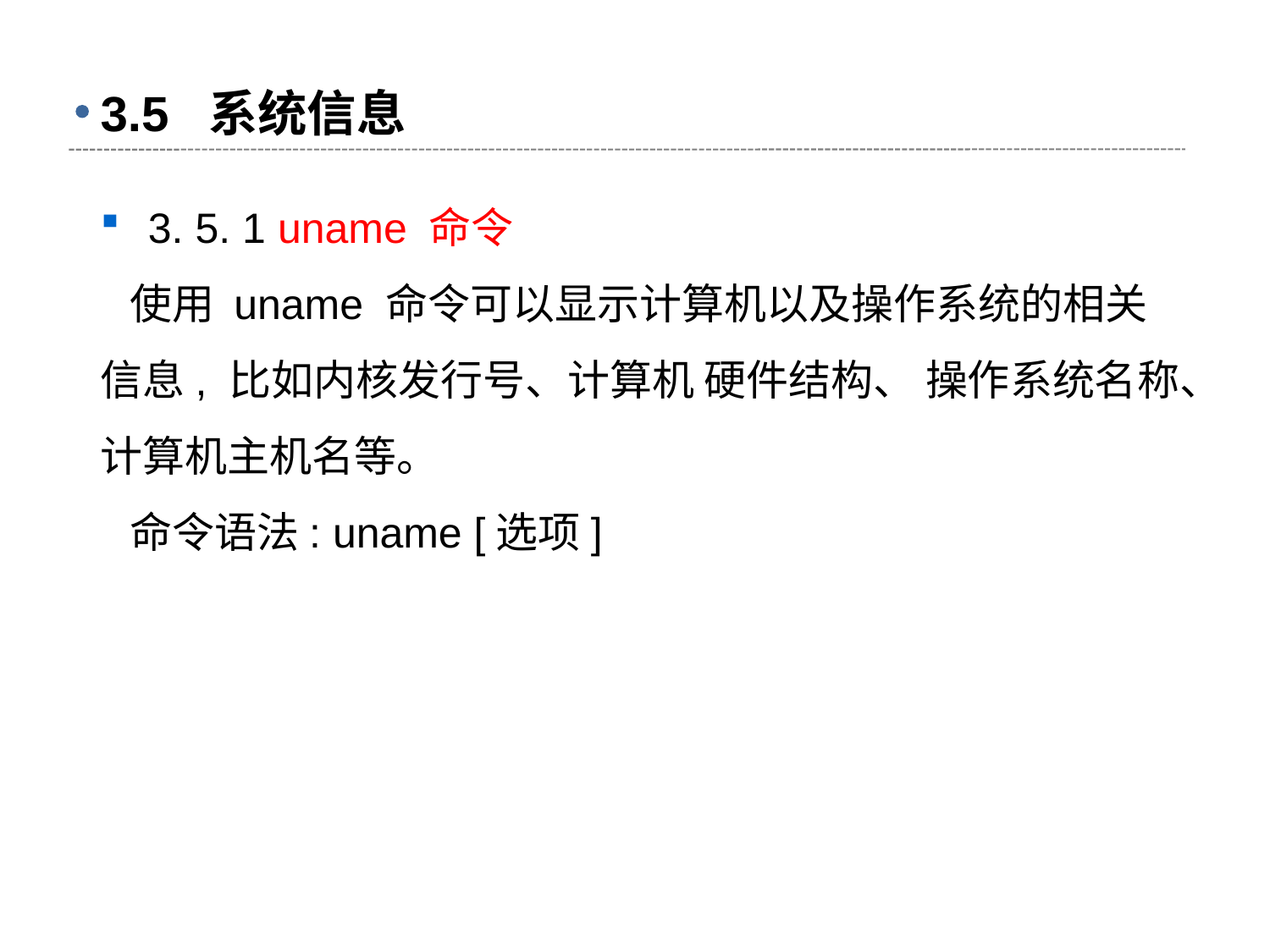

# 3.5  系统信息
3. 5. 1 uname 命令
  使用 uname 命令可以显示计算机以及操作系统的相关信息, 比如内核发行号、计算机 硬件结构、 操作系统名称、计算机主机名等。
  命令语法: uname [选项]